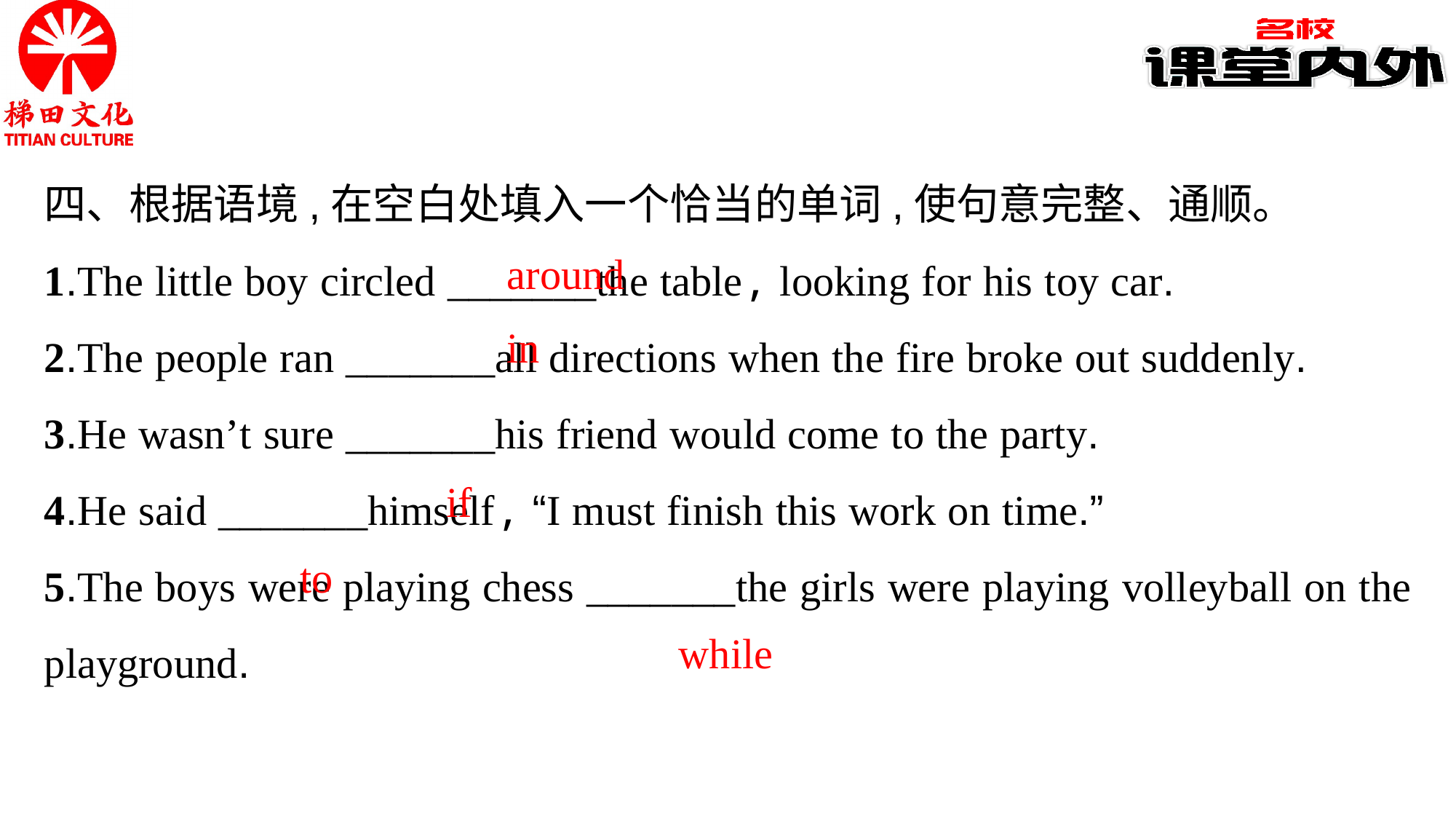

四、根据语境,在空白处填入一个恰当的单词,使句意完整、通顺。
1.The little boy circled _______the table, looking for his toy car.
2.The people ran _______all directions when the fire broke out suddenly.
3.He wasn’t sure _______his friend would come to the party.
4.He said _______himself, “I must finish this work on time.”
5.The boys were playing chess _______the girls were playing volleyball on the playground.
around
in
if
to
while